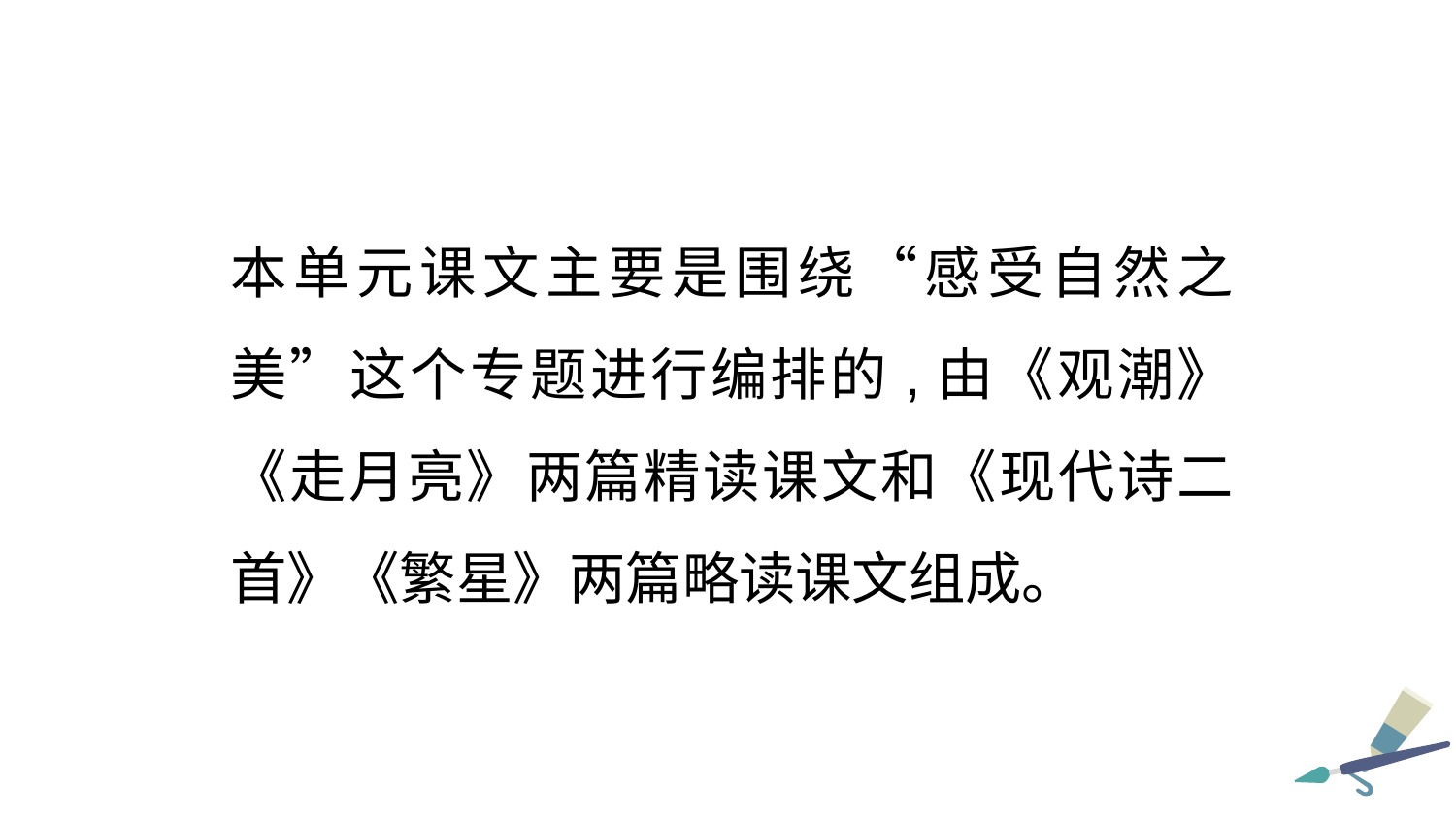

本单元课文主要是围绕“感受自然之美”这个专题进行编排的,由《观潮》《走月亮》两篇精读课文和《现代诗二首》《繁星》两篇略读课文组成。